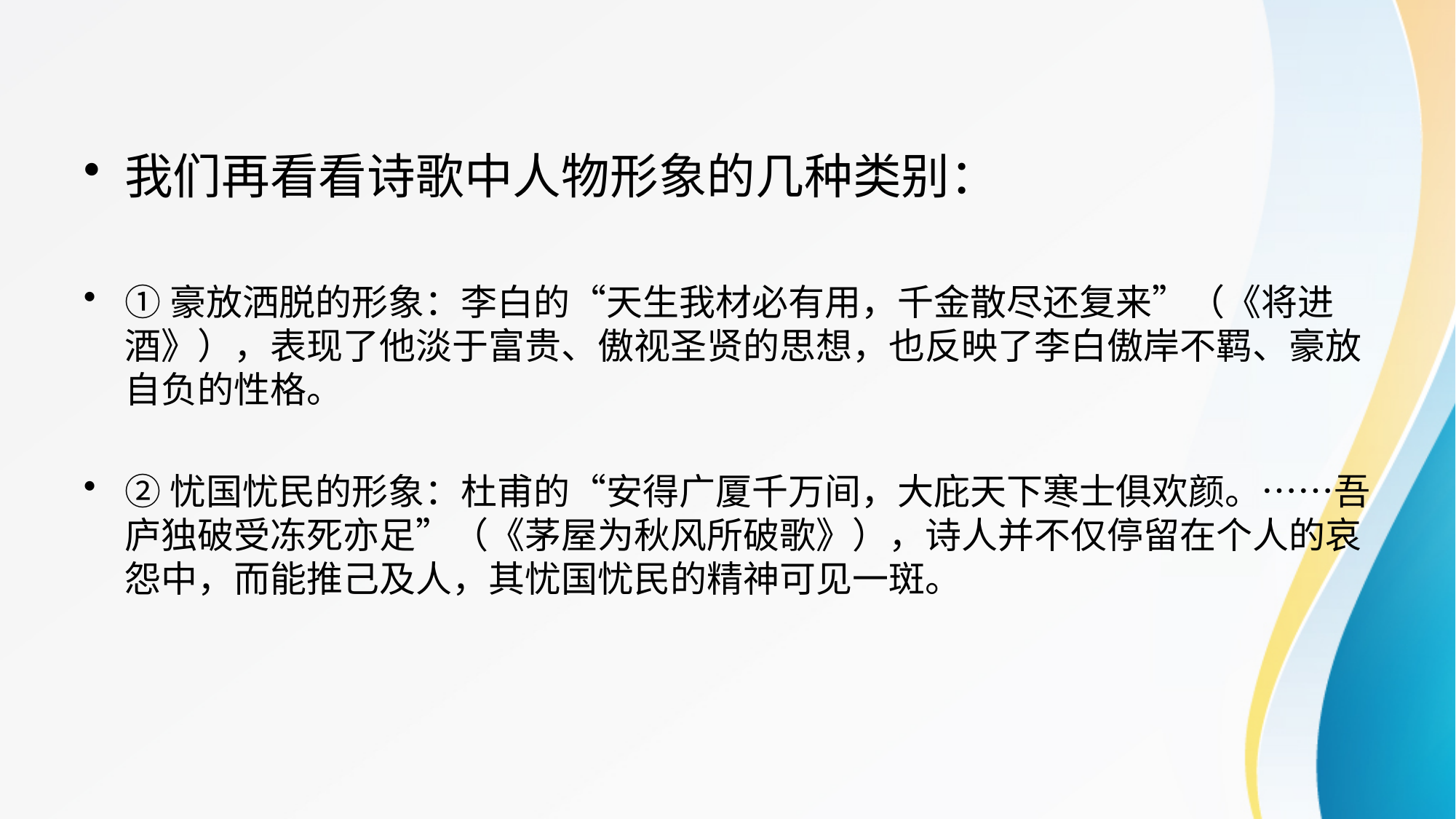

#
我们再看看诗歌中人物形象的几种类别：

①豪放洒脱的形象：李白的“天生我材必有用，千金散尽还复来”（《将进酒》），表现了他淡于富贵、傲视圣贤的思想，也反映了李白傲岸不羁、豪放自负的性格。

②忧国忧民的形象：杜甫的“安得广厦千万间，大庇天下寒士俱欢颜。……吾庐独破受冻死亦足”（《茅屋为秋风所破歌》），诗人并不仅停留在个人的哀怨中，而能推己及人，其忧国忧民的精神可见一斑。